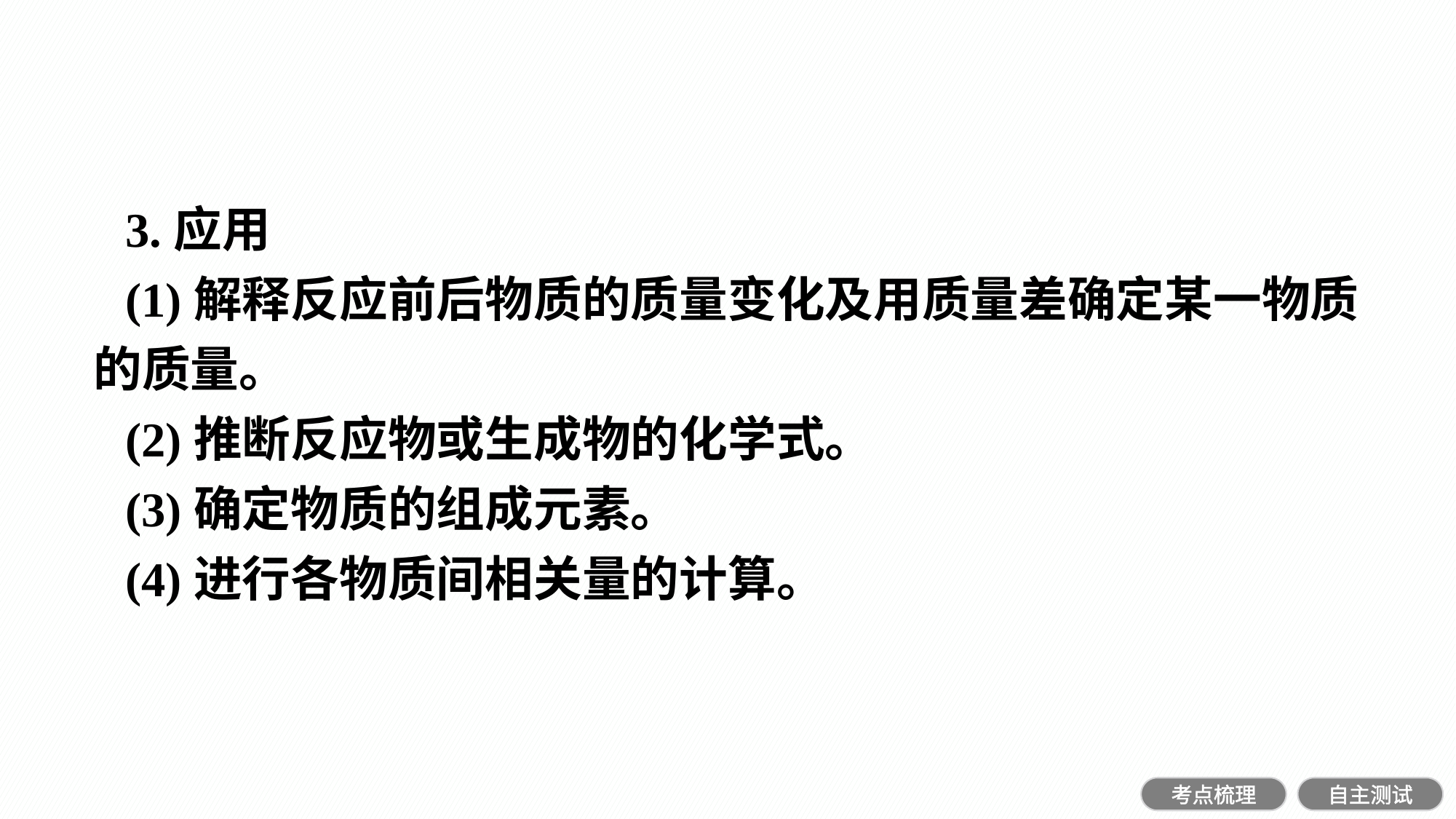

3.应用
(1)解释反应前后物质的质量变化及用质量差确定某一物质的质量。
(2)推断反应物或生成物的化学式。
(3)确定物质的组成元素。
(4)进行各物质间相关量的计算。